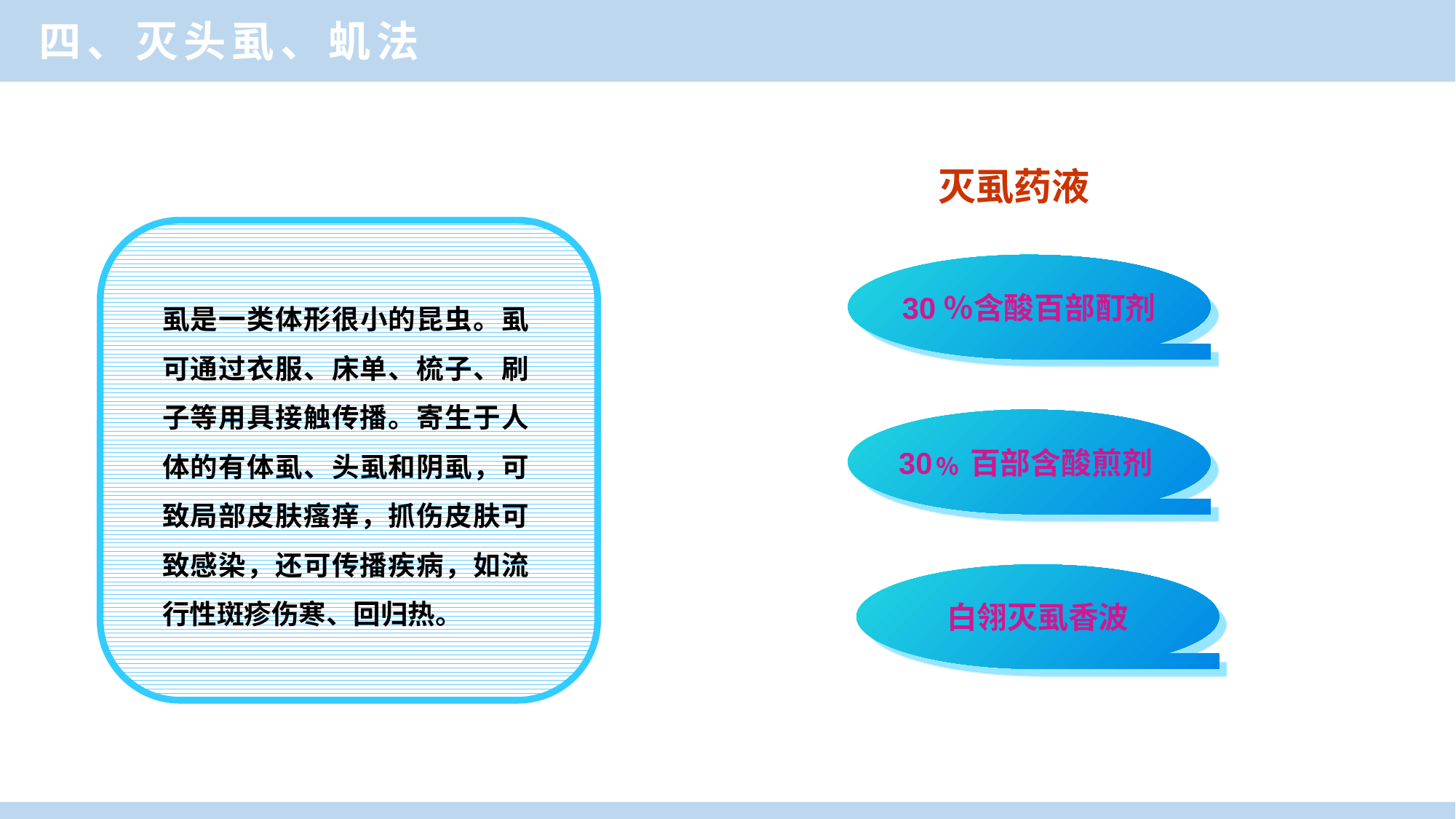

四、灭头虱、虮法

灭虱药液

30％含酸百部酊剂
虱是一类体形很小的昆虫。虱可通过衣服、床单、梳子、刷子等用具接触传播。寄生于人体的有体虱、头虱和阴虱，可致局部皮肤瘙痒，抓伤皮肤可致感染，还可传播疾病，如流行性斑疹伤寒、回归热。
30﹪百部含酸煎剂
 30％含酸百部酊剂：

白翎灭虱香波